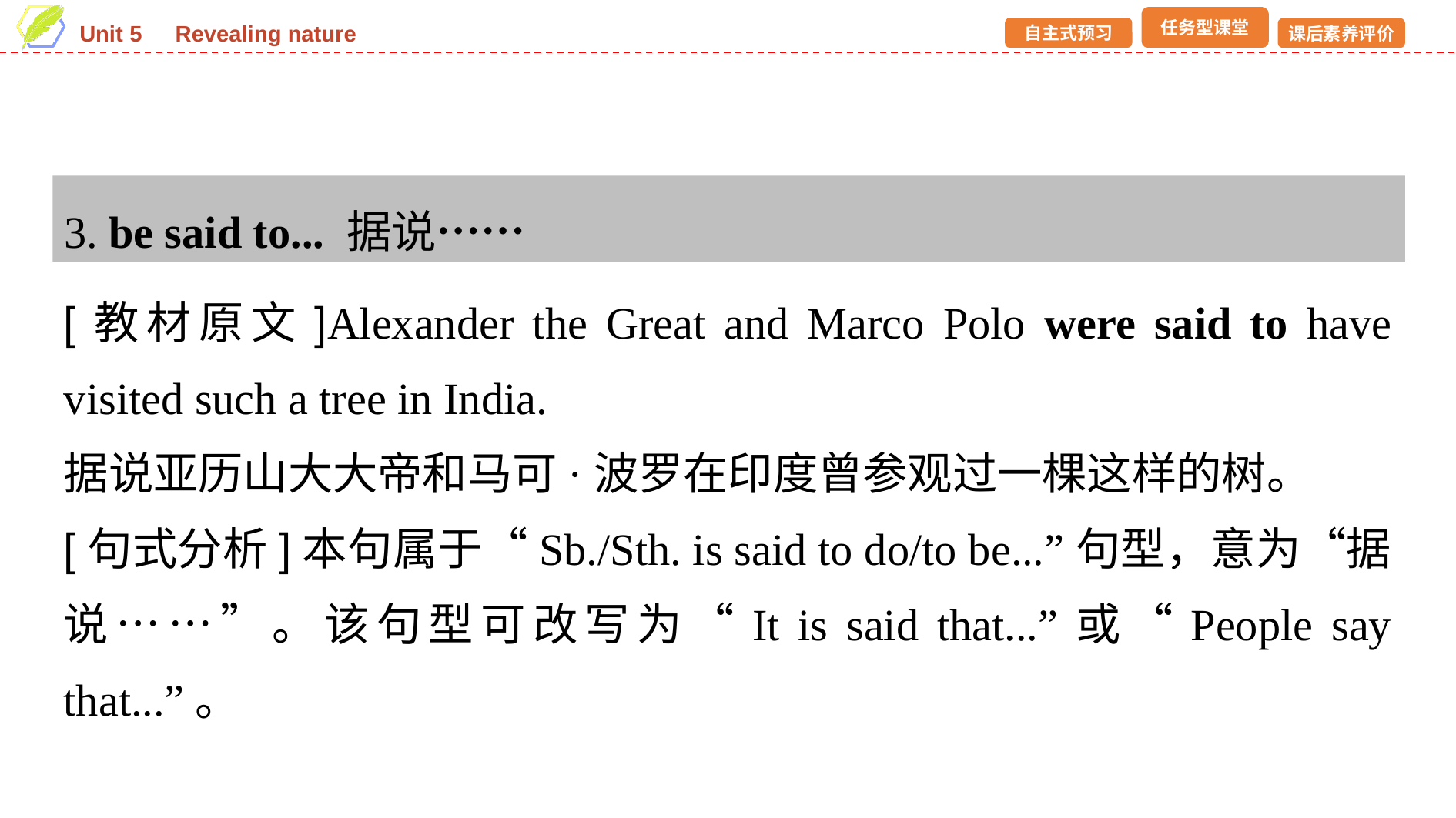

3. be said to... 据说……
[教材原文]Alexander the Great and Marco Polo were said to have visited such a tree in India.
据说亚历山大大帝和马可·波罗在印度曾参观过一棵这样的树。
[句式分析]本句属于“Sb./Sth. is said to do/to be...”句型，意为“据说……”。该句型可改写为“It is said that...”或“People say that...”。